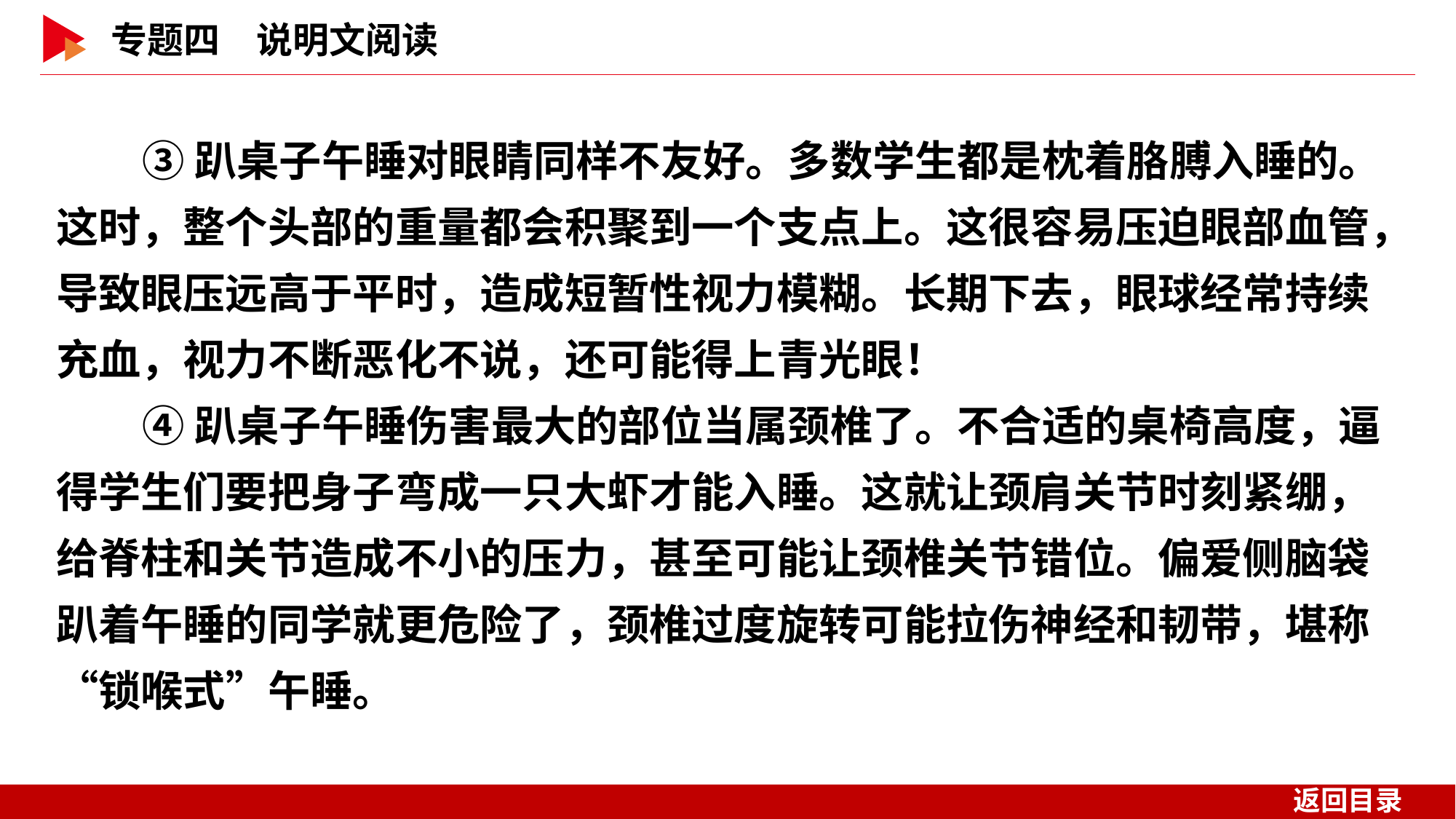

③趴桌子午睡对眼睛同样不友好。多数学生都是枕着胳膊入睡的。这时，整个头部的重量都会积聚到一个支点上。这很容易压迫眼部血管，导致眼压远高于平时，造成短暂性视力模糊。长期下去，眼球经常持续充血，视力不断恶化不说，还可能得上青光眼！
④趴桌子午睡伤害最大的部位当属颈椎了。不合适的桌椅高度，逼得学生们要把身子弯成一只大虾才能入睡。这就让颈肩关节时刻紧绷，给脊柱和关节造成不小的压力，甚至可能让颈椎关节错位。偏爱侧脑袋趴着午睡的同学就更危险了，颈椎过度旋转可能拉伤神经和韧带，堪称“锁喉式”午睡。